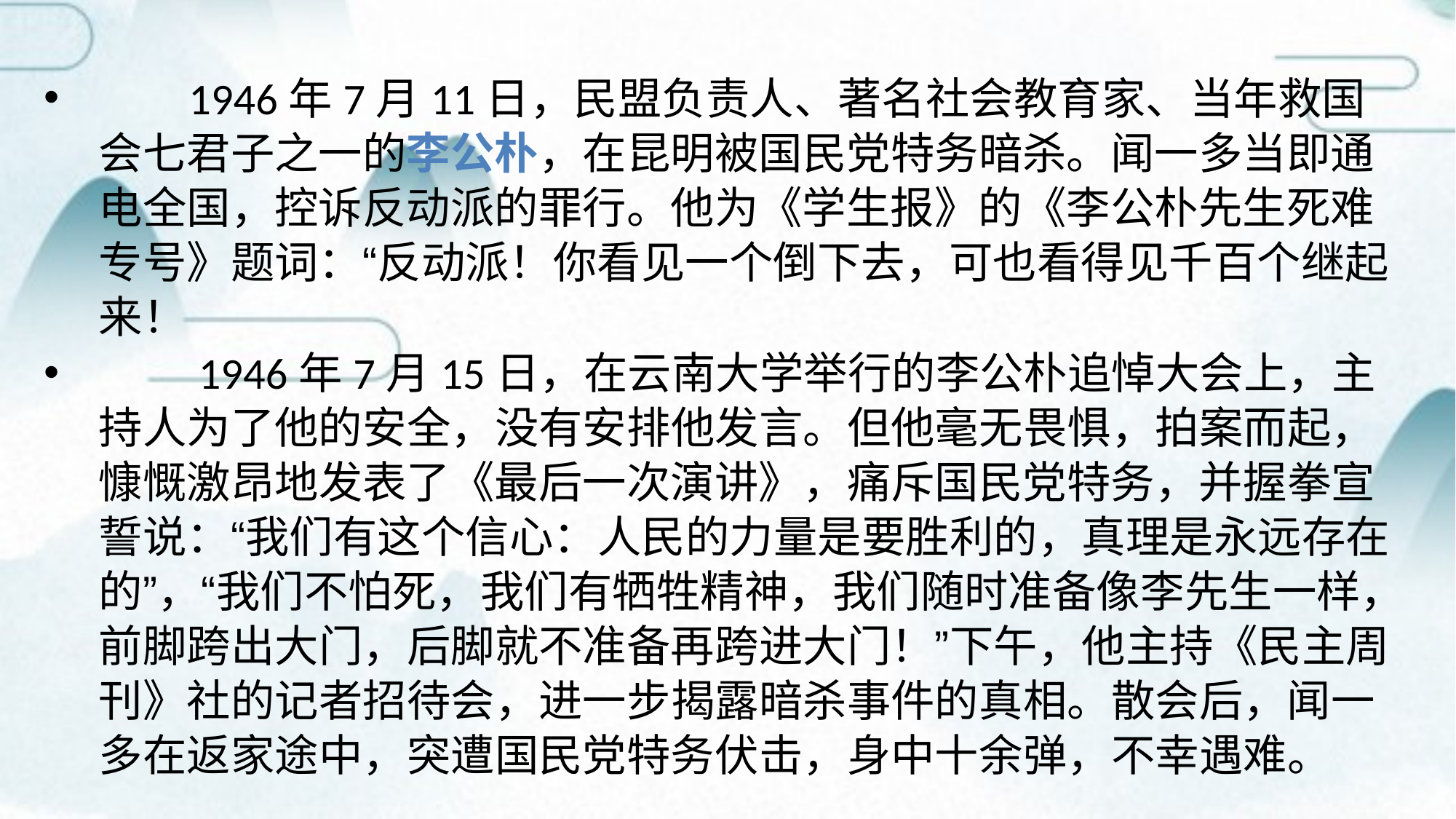

1946年7月11日，民盟负责人、著名社会教育家、当年救国会七君子之一的李公朴，在昆明被国民党特务暗杀。闻一多当即通电全国，控诉反动派的罪行。他为《学生报》的《李公朴先生死难专号》题词：“反动派！你看见一个倒下去，可也看得见千百个继起来！
          1946年7月15日，在云南大学举行的李公朴追悼大会上，主持人为了他的安全，没有安排他发言。但他毫无畏惧，拍案而起，慷慨激昂地发表了《最后一次演讲》，痛斥国民党特务，并握拳宣誓说：“我们有这个信心：人民的力量是要胜利的，真理是永远存在的”，“我们不怕死，我们有牺牲精神，我们随时准备像李先生一样，前脚跨出大门，后脚就不准备再跨进大门！”下午，他主持《民主周刊》社的记者招待会，进一步揭露暗杀事件的真相。散会后，闻一多在返家途中，突遭国民党特务伏击，身中十余弹，不幸遇难。